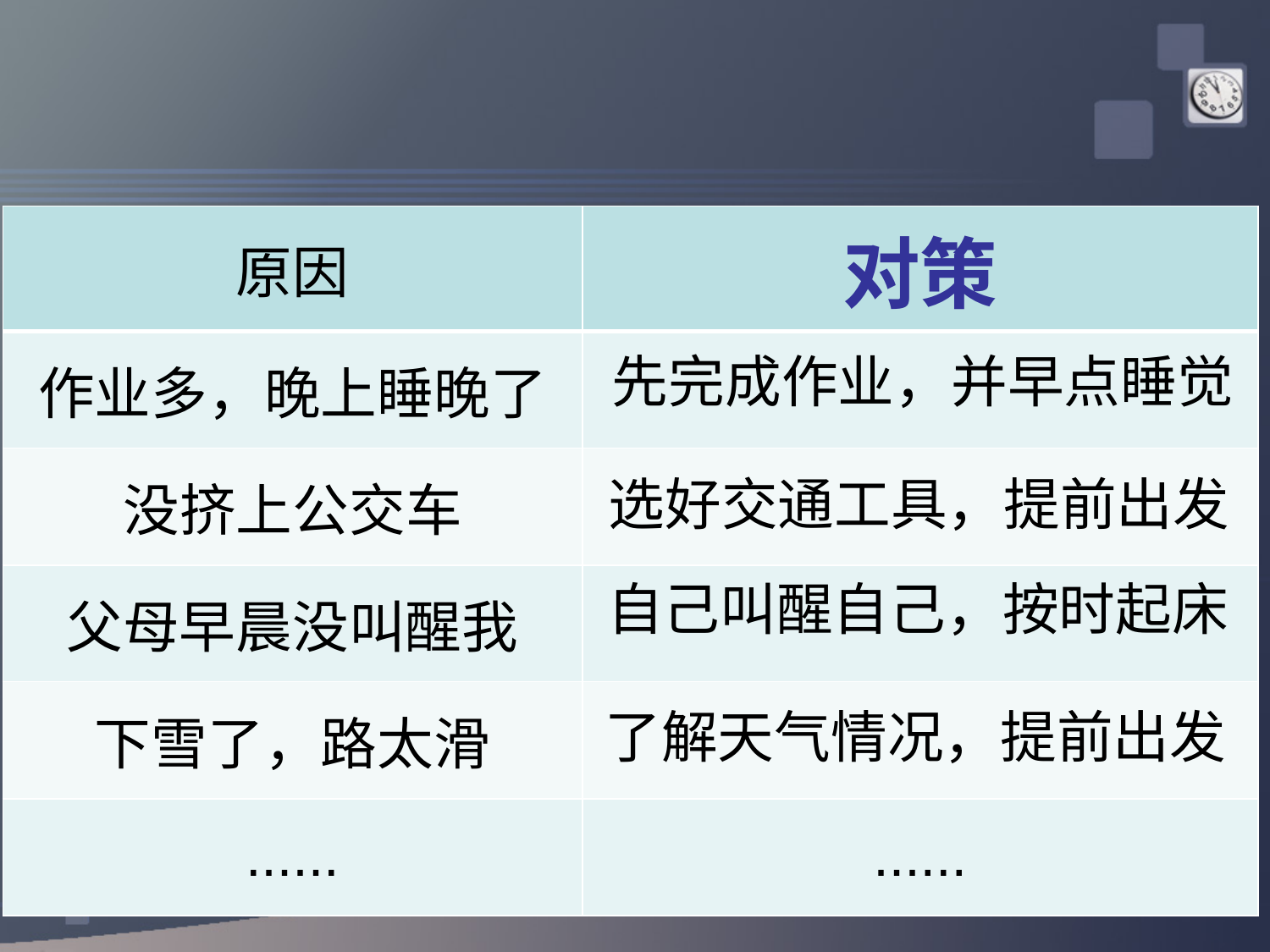

#
| 原因 | 对策 |
| --- | --- |
| 作业多，晚上睡晚了 |  |
| 没挤上公交车 |  |
| 父母早晨没叫醒我 |  |
| 下雪了，路太滑 |  |
| ...... | ...... |
先完成作业，并早点睡觉
选好交通工具，提前出发
自己叫醒自己，按时起床
了解天气情况，提前出发